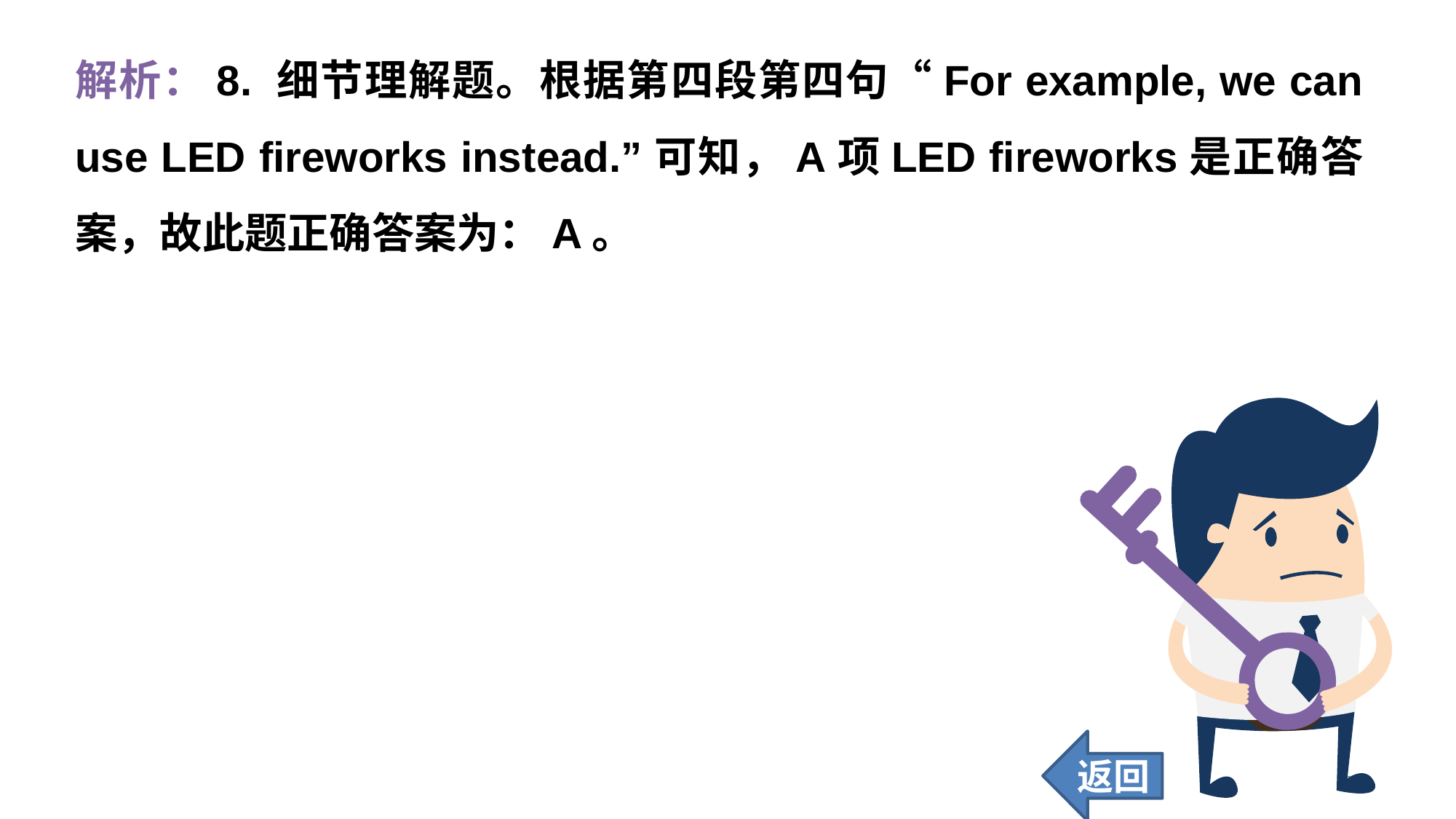

解析：8. 细节理解题。根据第四段第四句“For example, we can use LED fireworks instead.”可知，A项LED fireworks是正确答案，故此题正确答案为：A。

返回
227